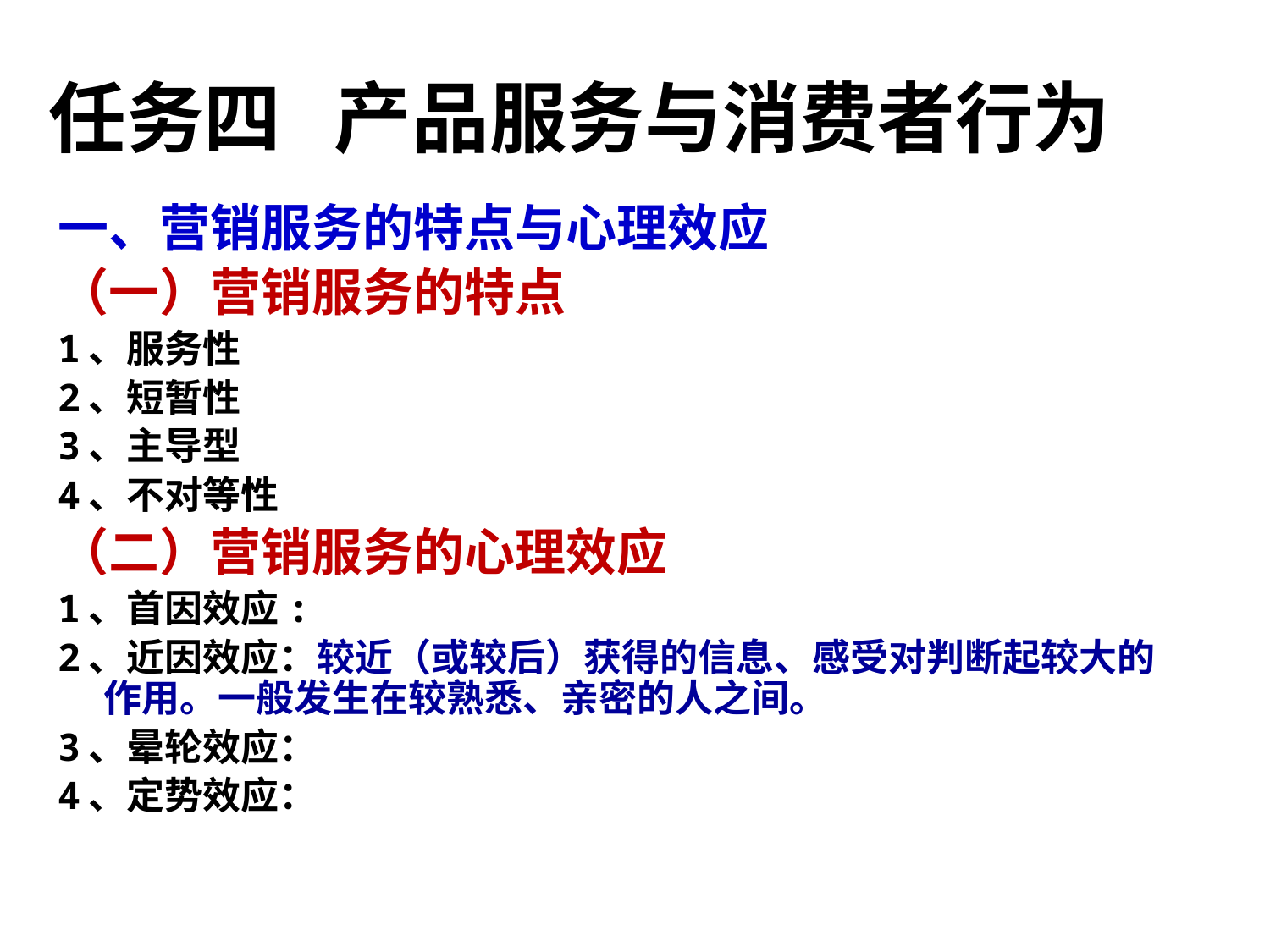

任务四   产品服务与消费者行为
一、营销服务的特点与心理效应
（一）营销服务的特点
1、服务性
2、短暂性
3、主导型
4、不对等性
（二）营销服务的心理效应
1、首因效应:
2、近因效应：较近（或较后）获得的信息、感受对判断起较大的作用。一般发生在较熟悉、亲密的人之间。
3、晕轮效应：
4、定势效应：